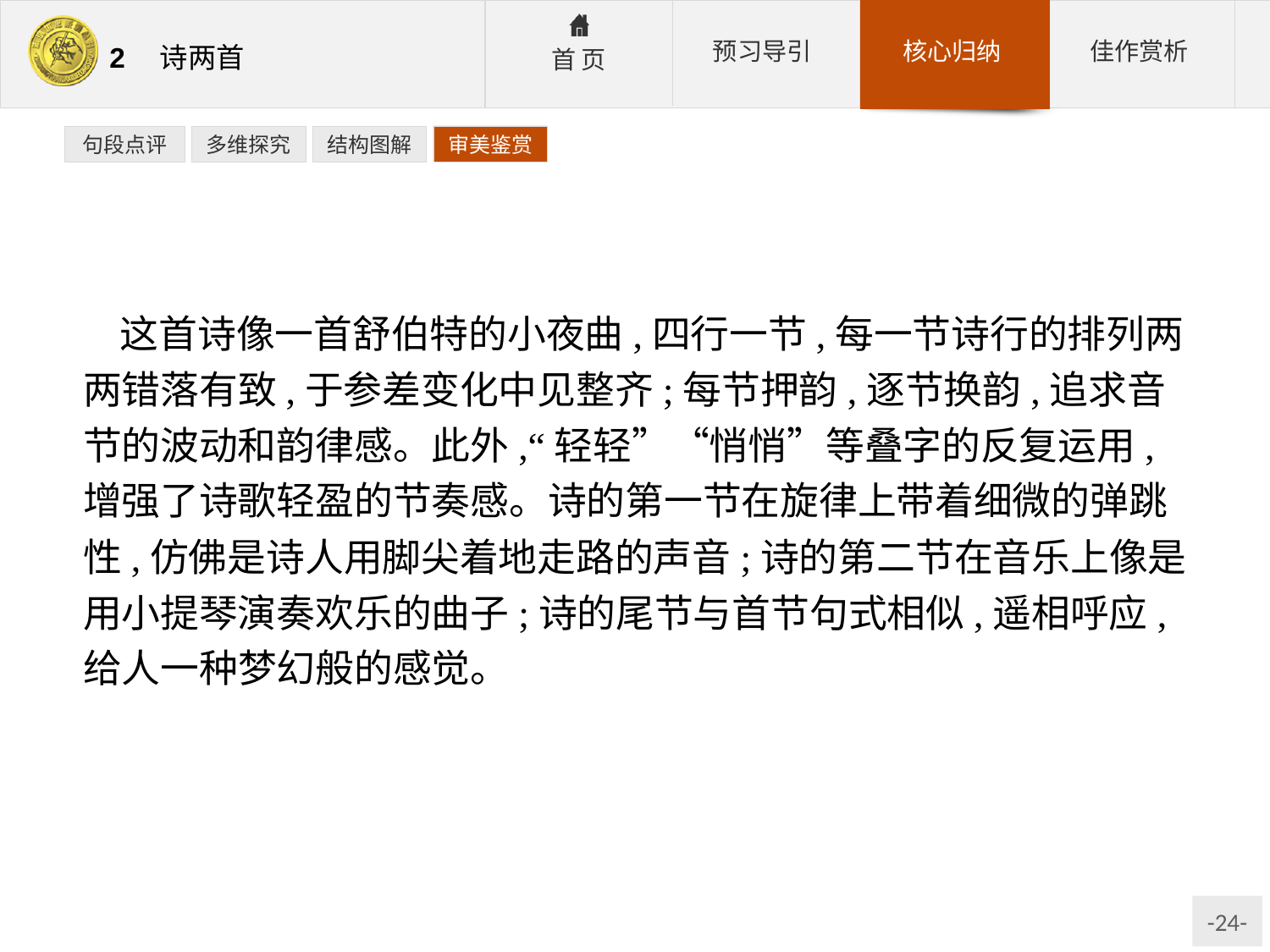

句段点评
多维探究
结构图解
审美鉴赏
这首诗像一首舒伯特的小夜曲,四行一节,每一节诗行的排列两两错落有致,于参差变化中见整齐;每节押韵,逐节换韵,追求音节的波动和韵律感。此外,“轻轻”“悄悄”等叠字的反复运用,增强了诗歌轻盈的节奏感。诗的第一节在旋律上带着细微的弹跳性,仿佛是诗人用脚尖着地走路的声音;诗的第二节在音乐上像是用小提琴演奏欢乐的曲子;诗的尾节与首节句式相似,遥相呼应,给人一种梦幻般的感觉。